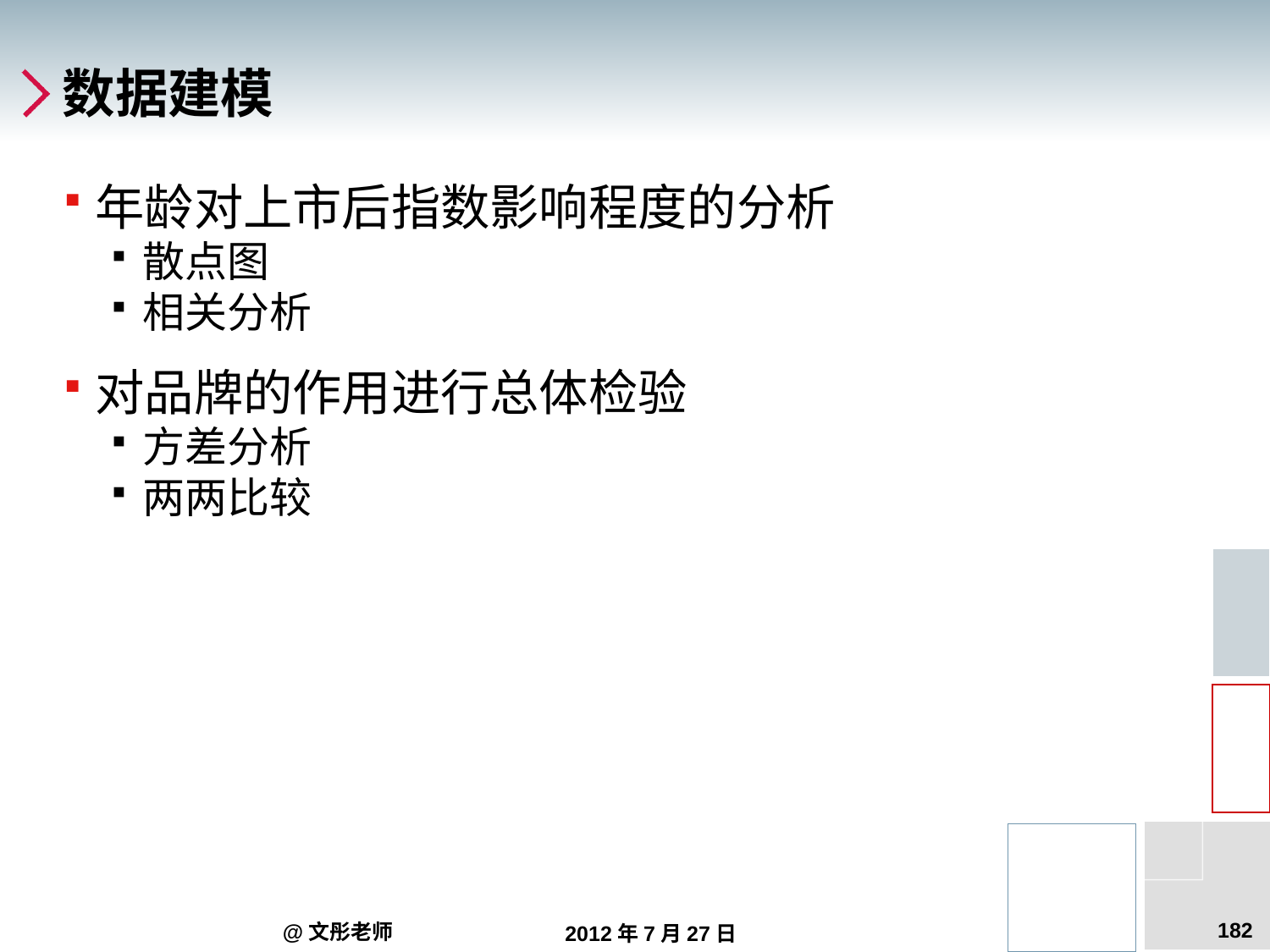

# 数据建模
年龄对上市后指数影响程度的分析
散点图
相关分析
对品牌的作用进行总体检验
方差分析
两两比较
182
@文彤老师

2012年7月27日